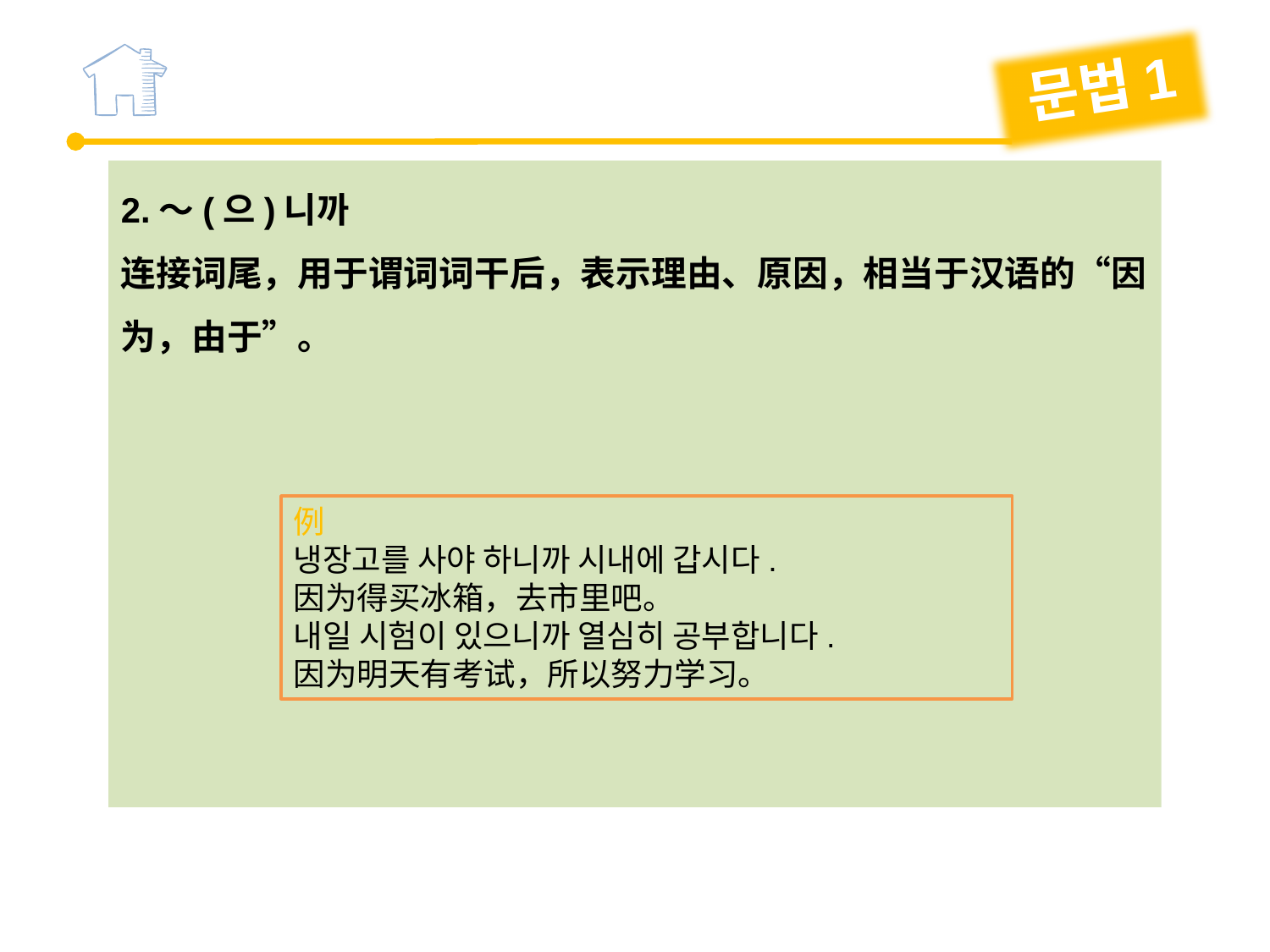

문법1

2.～(으)니까
连接词尾，用于谓词词干后，表示理由、原因，相当于汉语的“因为，由于”。

例
냉장고를 사야 하니까 시내에 갑시다.
因为得买冰箱，去市里吧。
내일 시험이 있으니까 열심히 공부합니다.
因为明天有考试，所以努力学习。